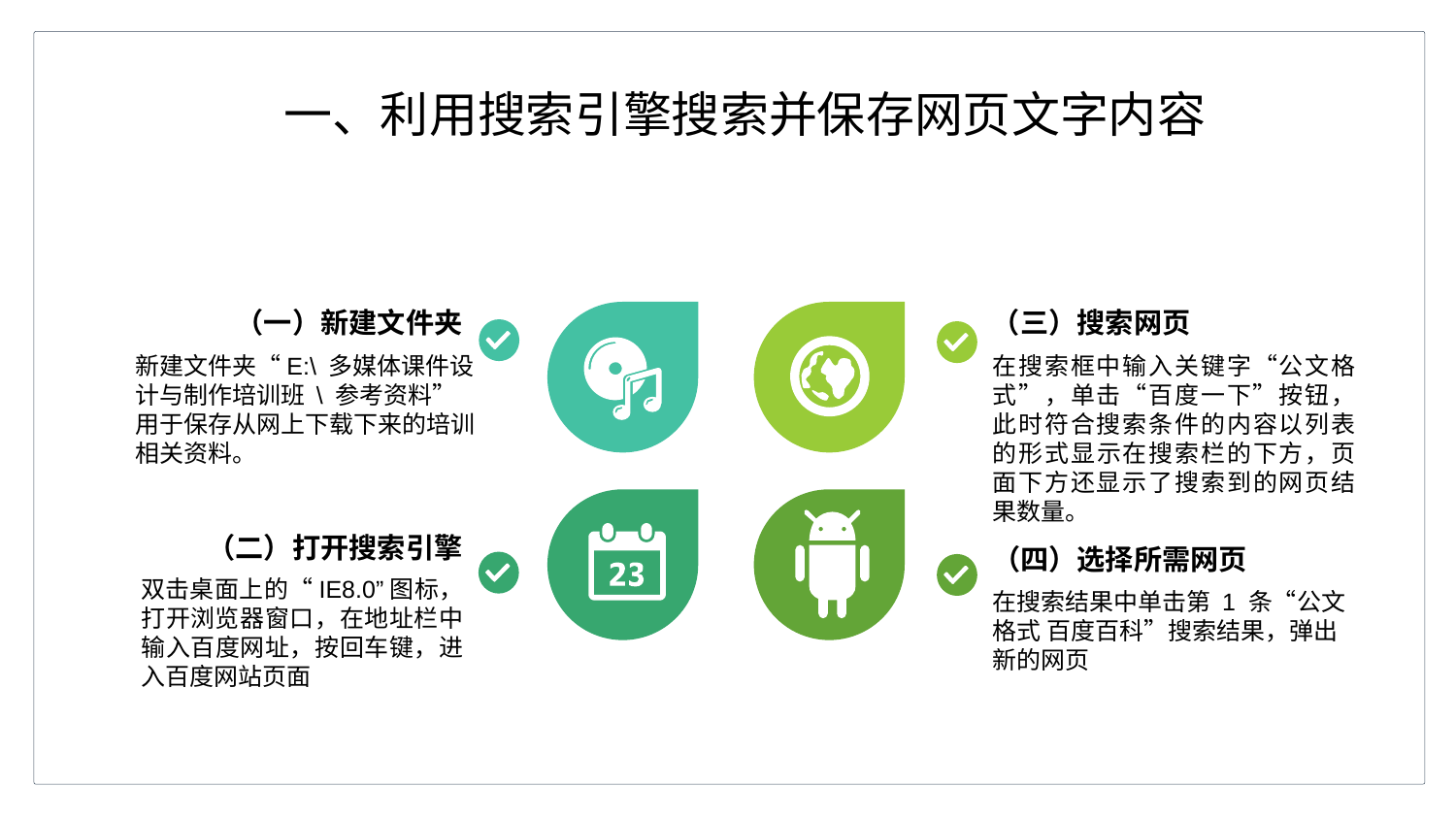

一、利用搜索引擎搜索并保存网页文字内容
（三）搜索网页
（一）新建文件夹

新建文件夹“E:\ 多媒体课件设计与制作培训班 \ 参考资料”用于保存从网上下载下来的培训相关资料。
在搜索框中输入关键字“公文格式”，单击“百度一下”按钮，此时符合搜索条件的内容以列表的形式显示在搜索栏的下方，页面下方还显示了搜索到的网页结果数量。

（二）打开搜索引擎

（四）选择所需网页

双击桌面上的“IE8.0”图标，打开浏览器窗口，在地址栏中输入百度网址，按回车键，进入百度网站页面
在搜索结果中单击第 1 条“公文格式 百度百科”搜索结果，弹出新的网页